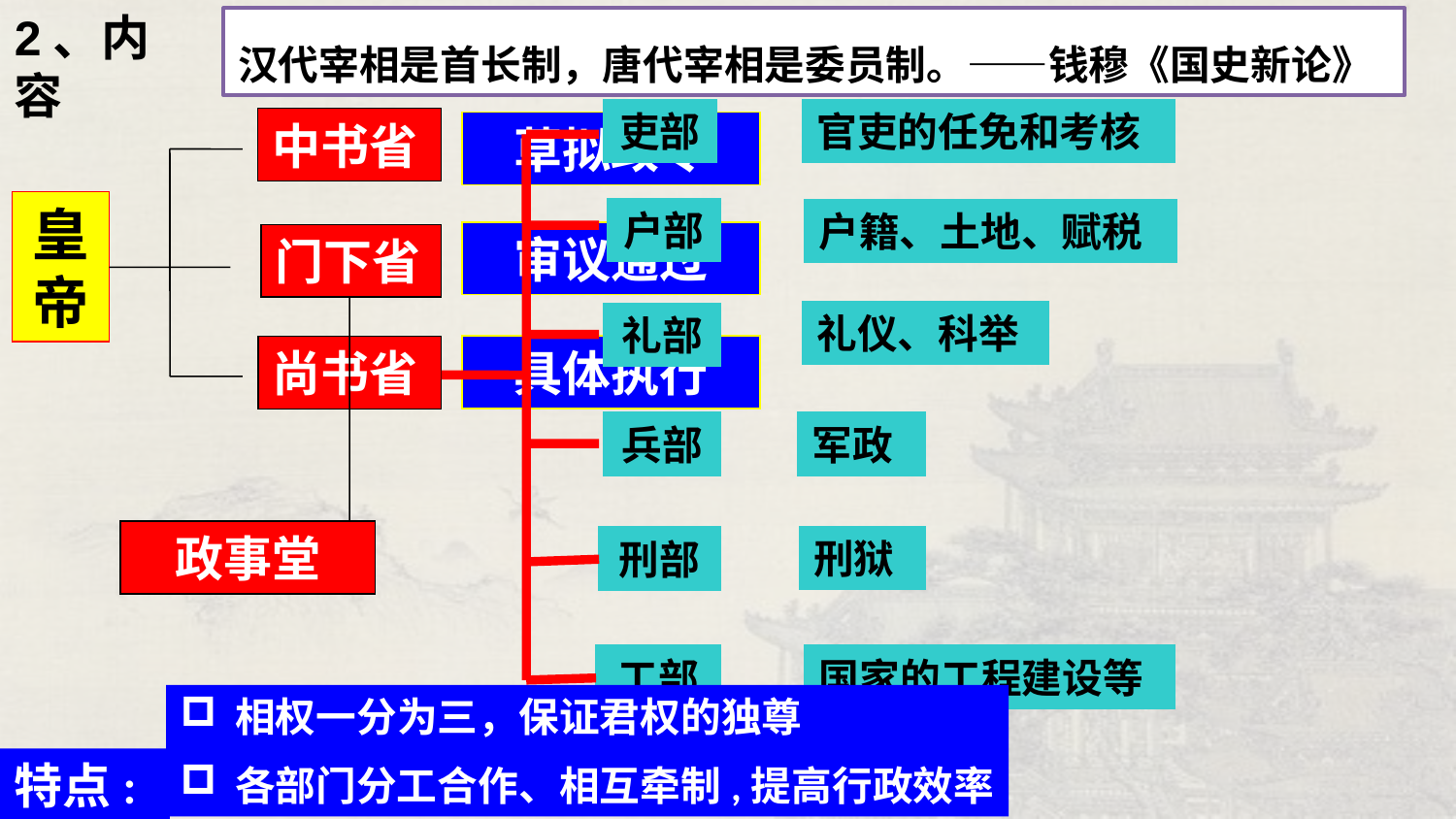

2、内容
汉代宰相是首长制，唐代宰相是委员制。——钱穆《国史新论》
吏部
官吏的任免和考核
中书省
草拟政令

皇帝
户部
户籍、土地、赋税
审议通过
门下省

礼仪、科举
礼部
具体执行
尚书省
兵部
军政
政事堂
刑狱
刑部
工部
国家的工程建设等
相权一分为三，保证君权的独尊
各部门分工合作、相互牵制,提高行政效率
特点: